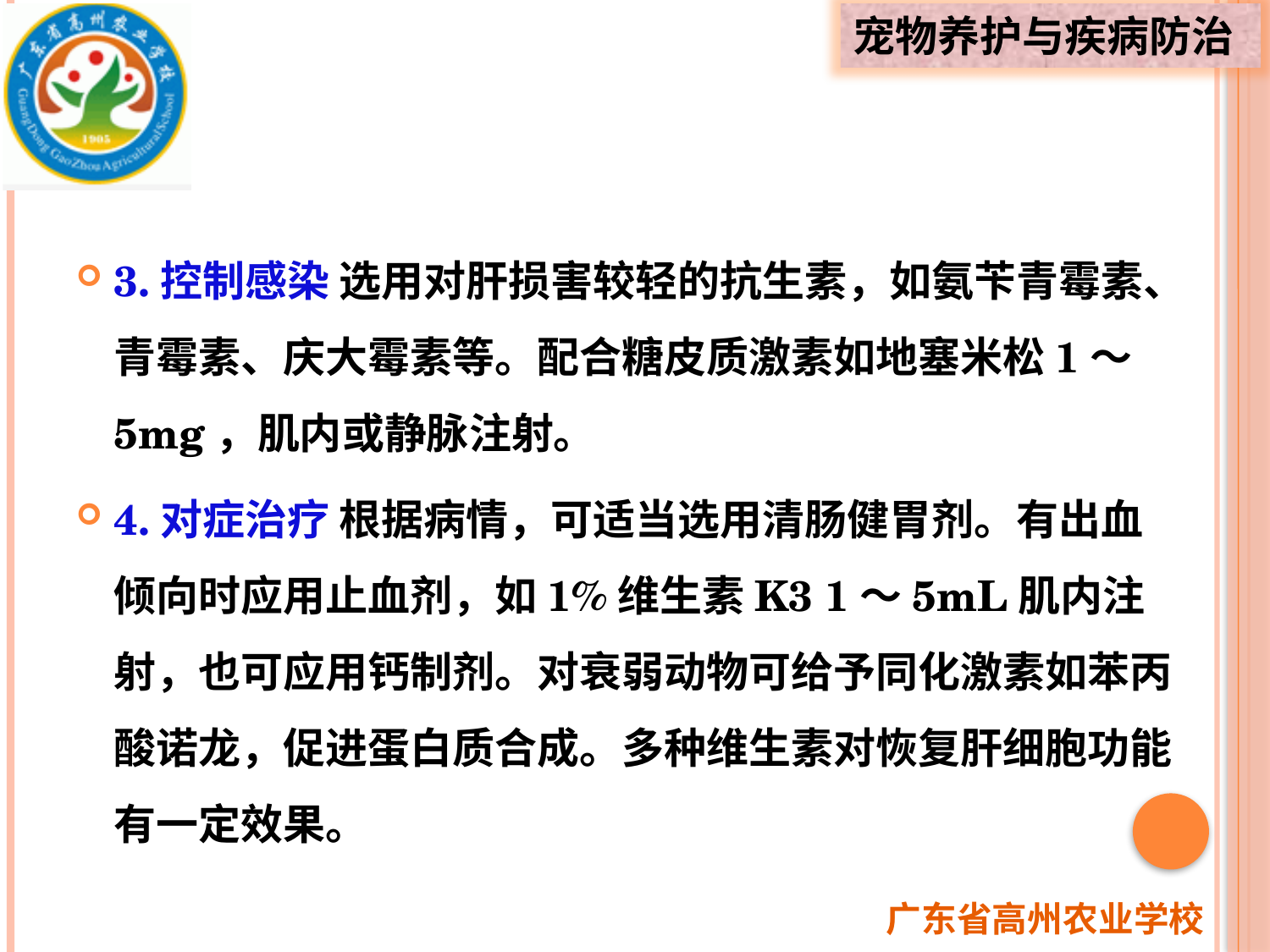

#
3.控制感染 选用对肝损害较轻的抗生素，如氨苄青霉素、青霉素、庆大霉素等。配合糖皮质激素如地塞米松1～5mg，肌内或静脉注射。
4.对症治疗 根据病情，可适当选用清肠健胃剂。有出血倾向时应用止血剂，如1%维生素K3 1～5mL肌内注射，也可应用钙制剂。对衰弱动物可给予同化激素如苯丙酸诺龙，促进蛋白质合成。多种维生素对恢复肝细胞功能有一定效果。